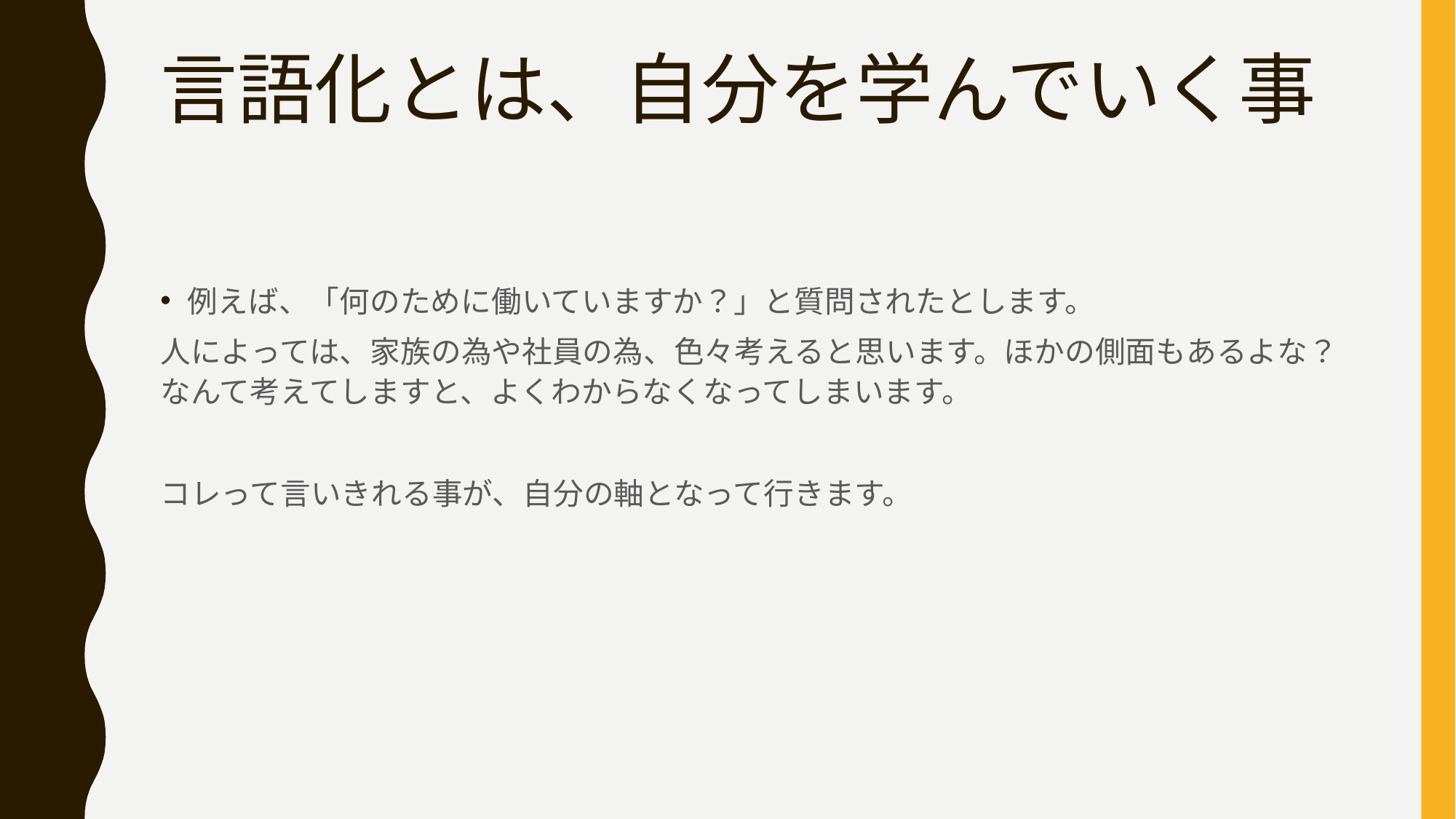

# 言語化とは、自分を学んでいく事
例えば、「何のために働いていますか？」と質問されたとします。
人によっては、家族の為や社員の為、色々考えると思います。ほかの側面もあるよな？なんて考えてしますと、よくわからなくなってしまいます。

コレって言いきれる事が、自分の軸となって行きます。